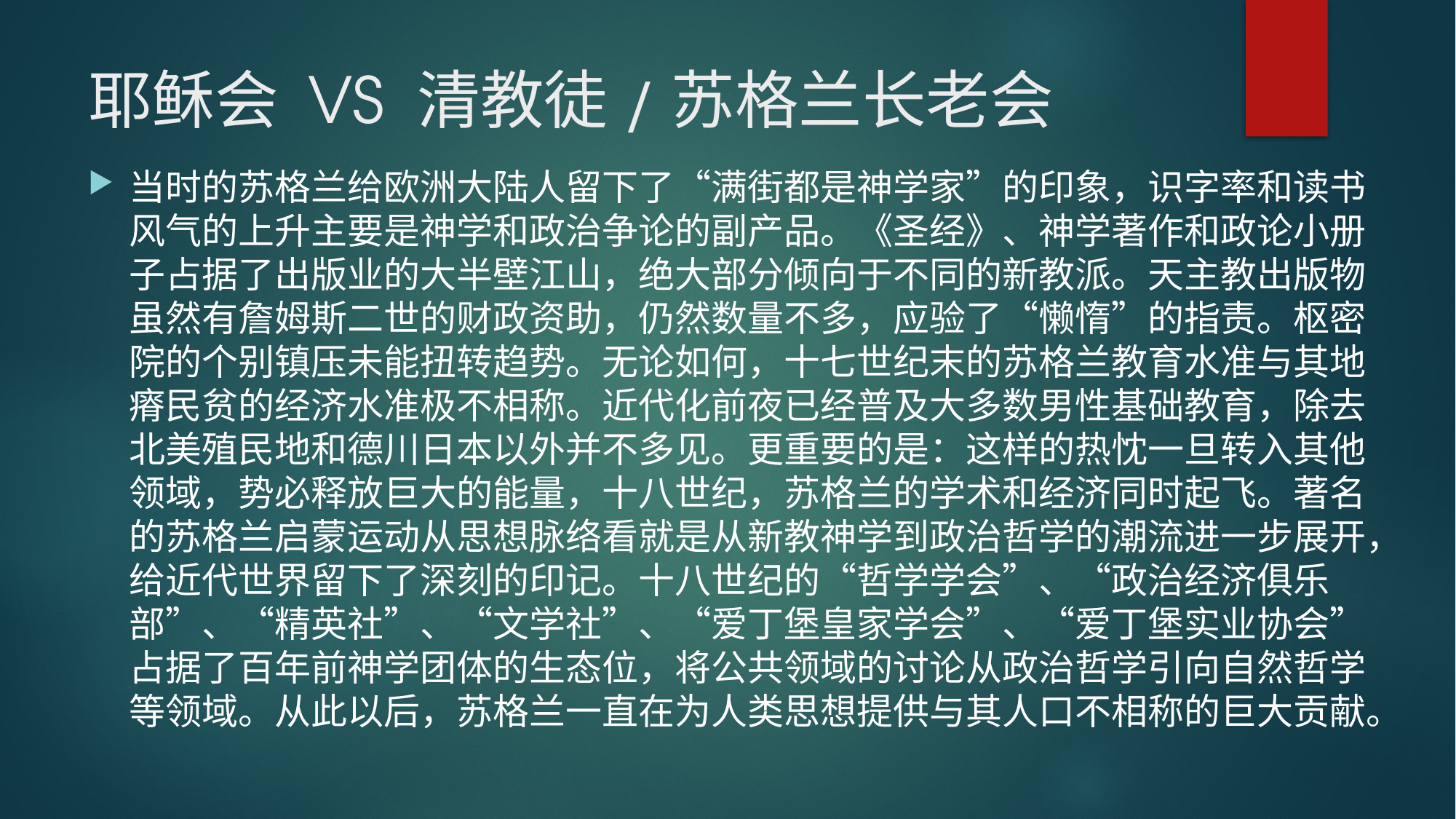

# 耶稣会 VS 清教徒/苏格兰长老会
当时的苏格兰给欧洲大陆人留下了“满街都是神学家”的印象，识字率和读书风气的上升主要是神学和政治争论的副产品。《圣经》、神学著作和政论小册子占据了出版业的大半壁江山，绝大部分倾向于不同的新教派。天主教出版物虽然有詹姆斯二世的财政资助，仍然数量不多，应验了“懒惰”的指责。枢密院的个别镇压未能扭转趋势。无论如何，十七世纪末的苏格兰教育水准与其地瘠民贫的经济水准极不相称。近代化前夜已经普及大多数男性基础教育，除去北美殖民地和德川日本以外并不多见。更重要的是：这样的热忱一旦转入其他领域，势必释放巨大的能量，十八世纪，苏格兰的学术和经济同时起飞。著名的苏格兰启蒙运动从思想脉络看就是从新教神学到政治哲学的潮流进一步展开，给近代世界留下了深刻的印记。十八世纪的“哲学学会”、“政治经济俱乐部”、“精英社”、“文学社”、“爱丁堡皇家学会”、“爱丁堡实业协会”占据了百年前神学团体的生态位，将公共领域的讨论从政治哲学引向自然哲学等领域。从此以后，苏格兰一直在为人类思想提供与其人口不相称的巨大贡献。